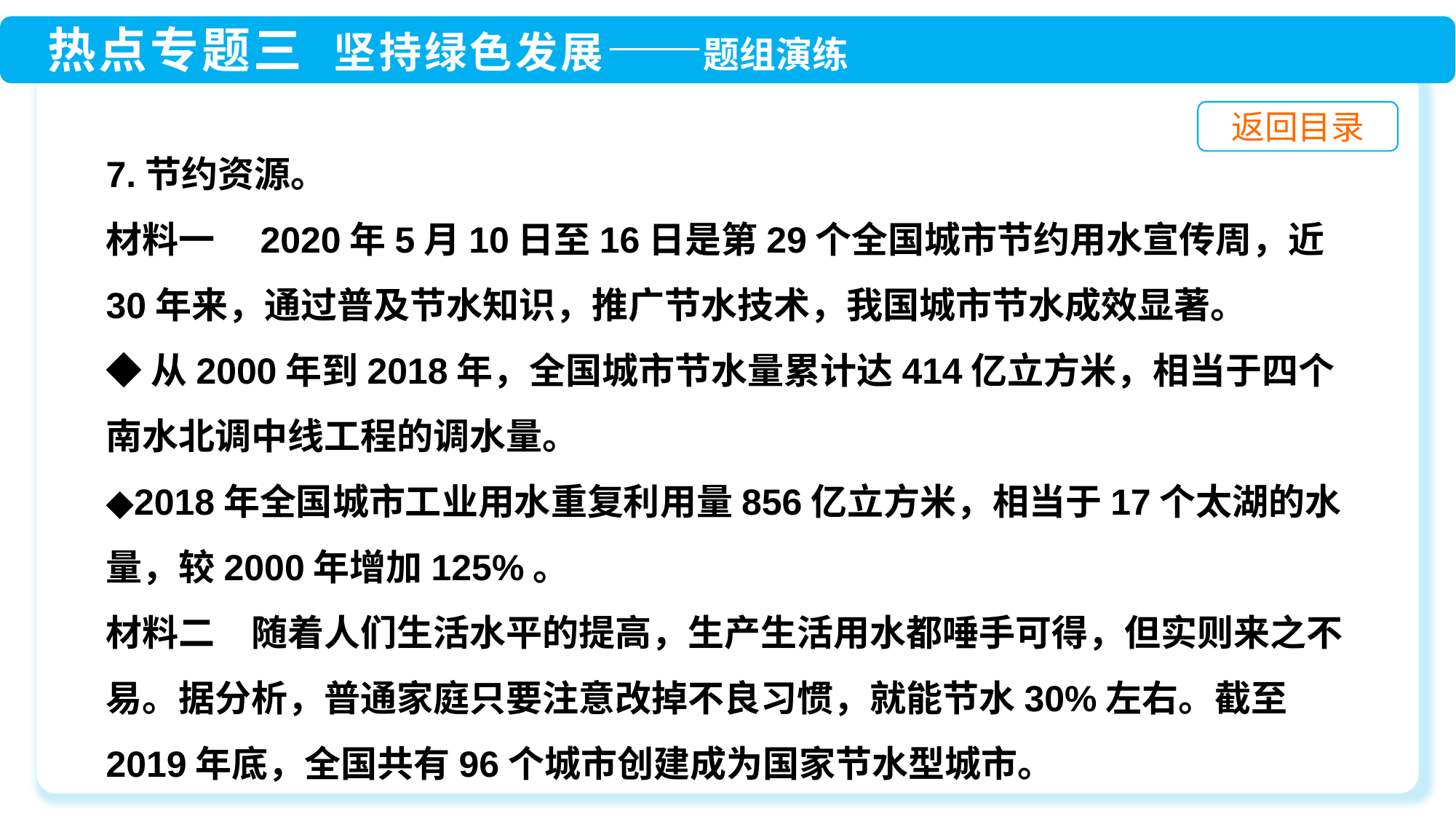

7.节约资源。
材料一　2020年5月10日至16日是第29个全国城市节约用水宣传周，近30年来，通过普及节水知识，推广节水技术，我国城市节水成效显著。
◆从2000年到2018年，全国城市节水量累计达414亿立方米，相当于四个南水北调中线工程的调水量。
◆2018年全国城市工业用水重复利用量856亿立方米，相当于17个太湖的水量，较2000年增加125%。
材料二　随着人们生活水平的提高，生产生活用水都唾手可得，但实则来之不易。据分析，普通家庭只要注意改掉不良习惯，就能节水30%左右。截至2019年底，全国共有96个城市创建成为国家节水型城市。